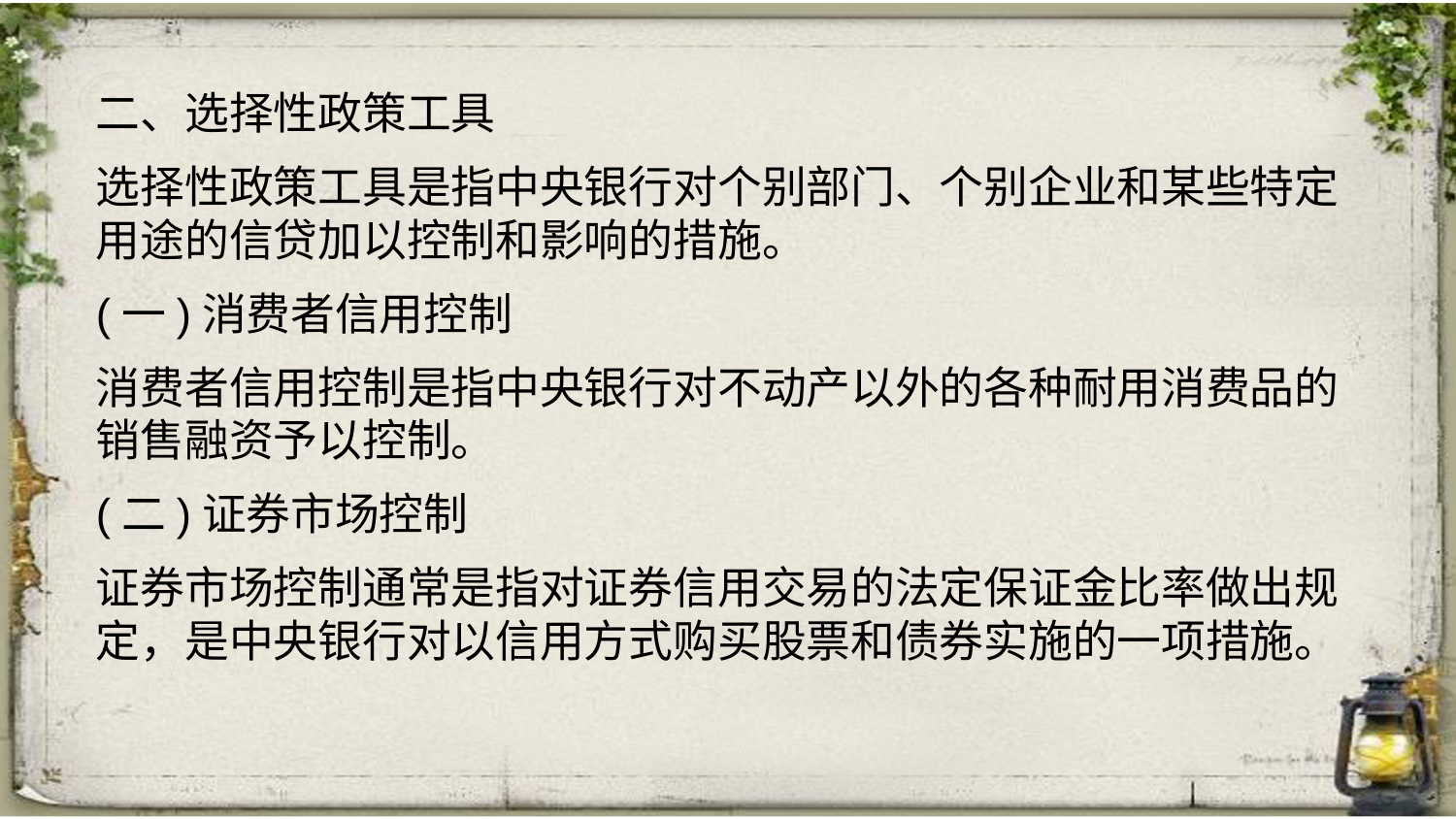

二、选择性政策工具
选择性政策工具是指中央银行对个别部门、个别企业和某些特定用途的信贷加以控制和影响的措施。
(一)消费者信用控制
消费者信用控制是指中央银行对不动产以外的各种耐用消费品的销售融资予以控制。
(二)证券市场控制
证券市场控制通常是指对证券信用交易的法定保证金比率做出规定，是中央银行对以信用方式购买股票和债券实施的一项措施。